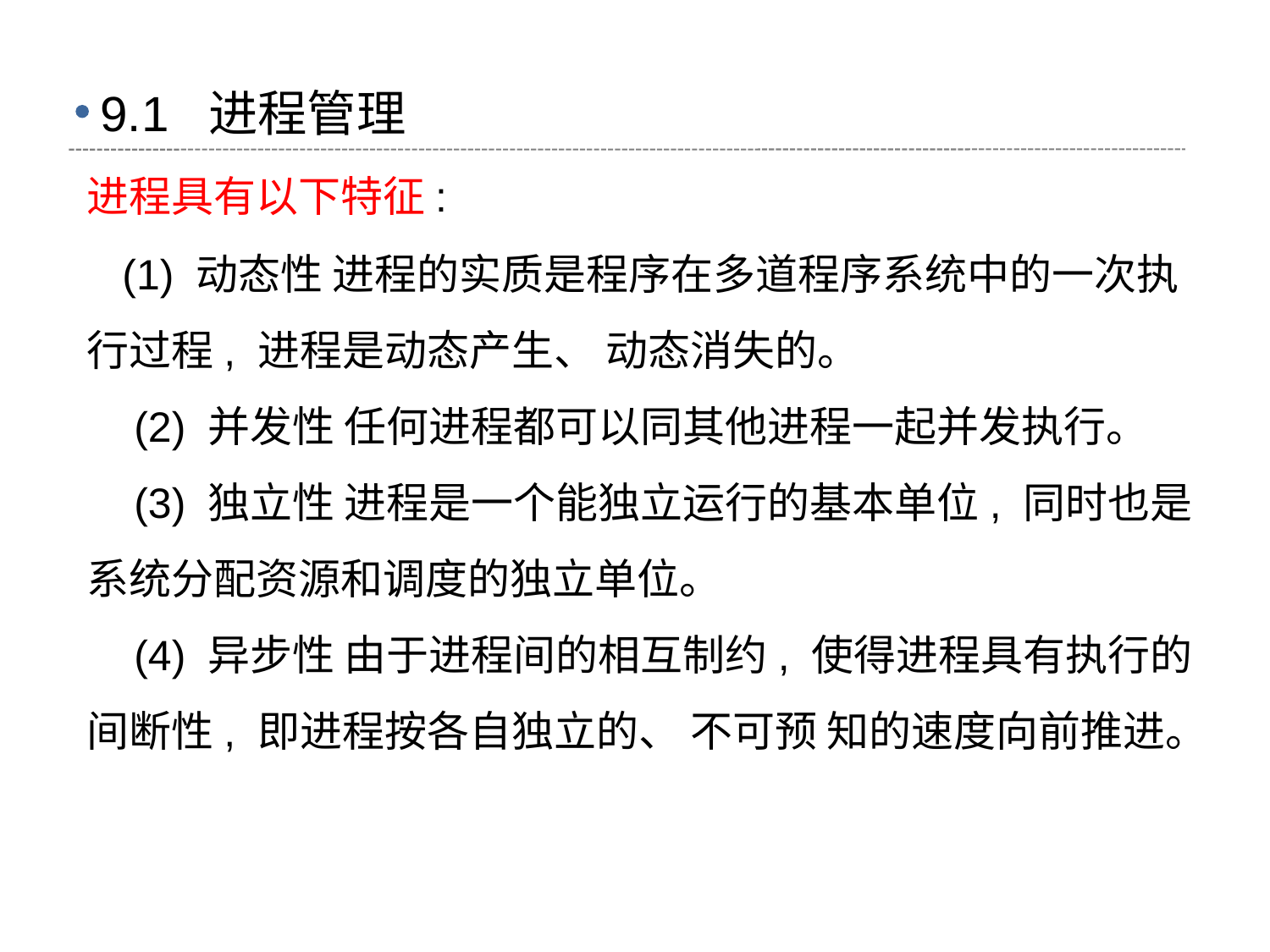

# 9.1  进程管理
进程具有以下特征:
   (1) 动态性 进程的实质是程序在多道程序系统中的一次执行过程, 进程是动态产生、 动态消失的。
    (2) 并发性 任何进程都可以同其他进程一起并发执行。
    (3) 独立性 进程是一个能独立运行的基本单位, 同时也是系统分配资源和调度的独立单位。
    (4) 异步性 由于进程间的相互制约, 使得进程具有执行的间断性, 即进程按各自独立的、 不可预 知的速度向前推进。